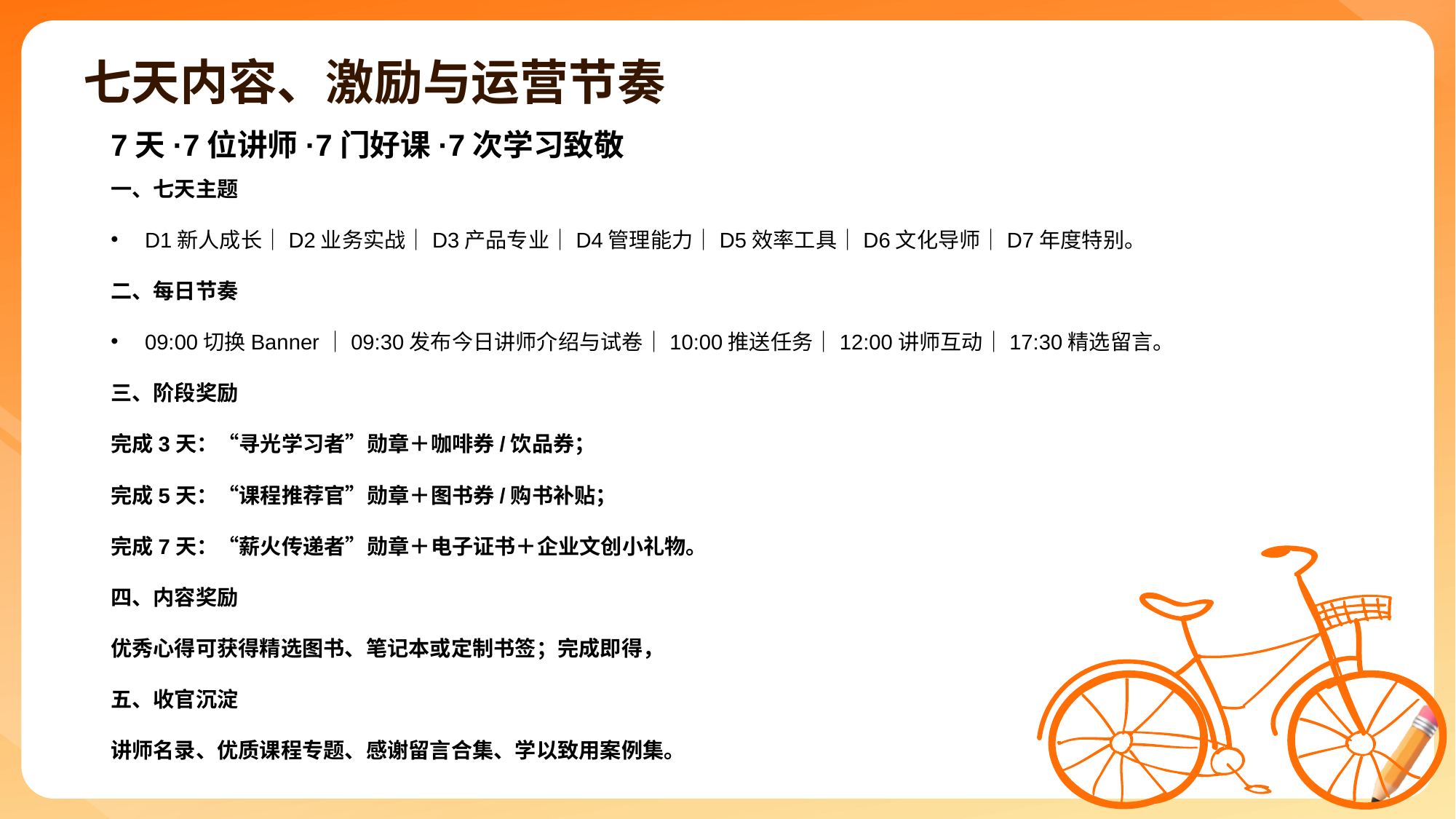

# 七天内容、激励与运营节奏
7天·7位讲师·7门好课·7次学习致敬
一、七天主题
D1新人成长｜D2业务实战｜D3产品专业｜D4管理能力｜D5效率工具｜D6文化导师｜D7年度特别。
二、每日节奏
09:00切换Banner｜09:30发布今日讲师介绍与试卷｜10:00推送任务｜12:00讲师互动｜17:30精选留言。
三、阶段奖励
完成3天：“寻光学习者”勋章＋咖啡券/饮品券；
完成5天：“课程推荐官”勋章＋图书券/购书补贴；
完成7天：“薪火传递者”勋章＋电子证书＋企业文创小礼物。
四、内容奖励
优秀心得可获得精选图书、笔记本或定制书签；完成即得，
五、收官沉淀
讲师名录、优质课程专题、感谢留言合集、学以致用案例集。